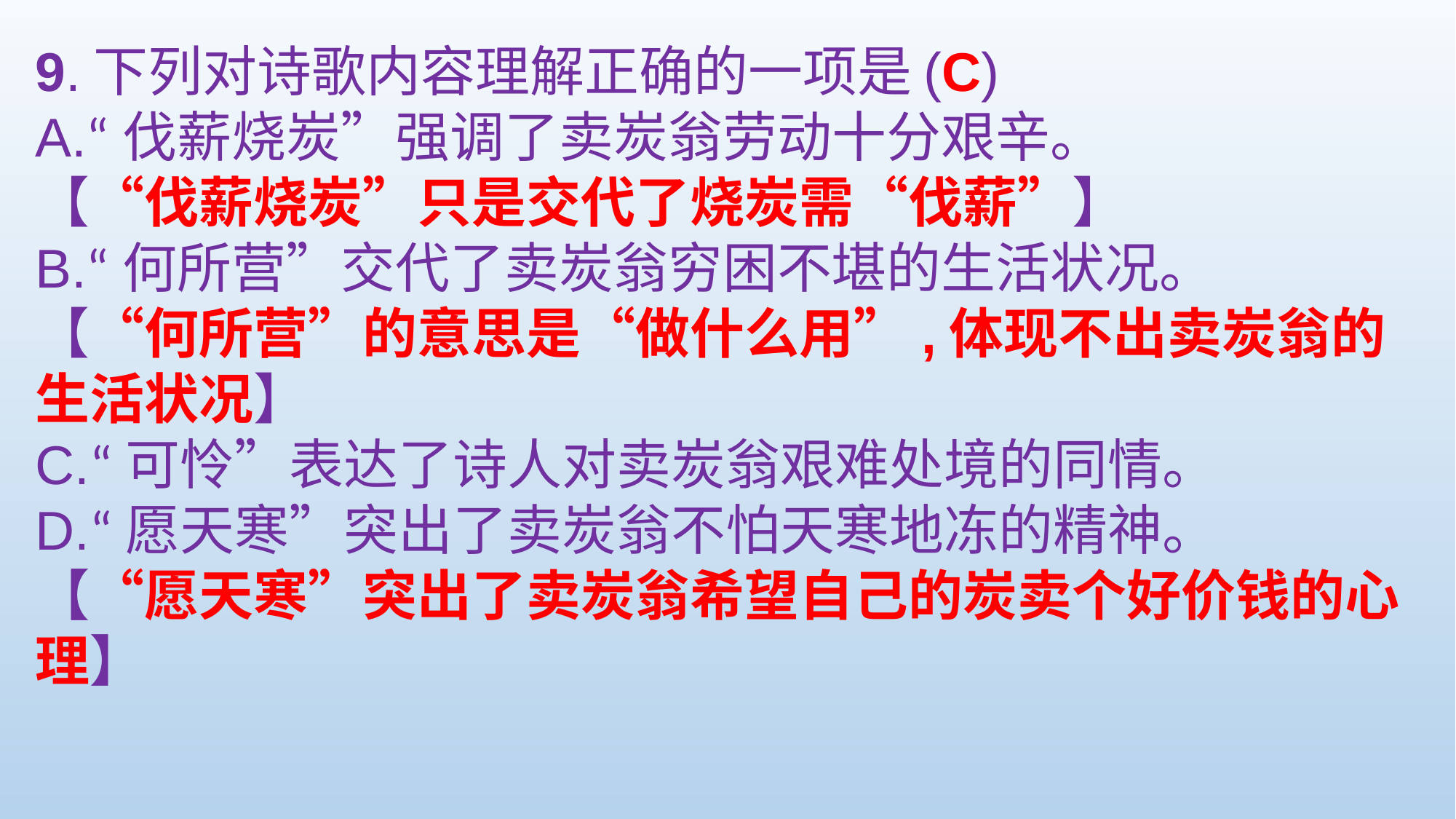

9.下列对诗歌内容理解正确的一项是
A.“伐薪烧炭”强调了卖炭翁劳动十分艰辛。
【“伐薪烧炭”只是交代了烧炭需“伐薪”】
B.“何所营”交代了卖炭翁穷困不堪的生活状况。
【“何所营”的意思是“做什么用”,体现不出卖炭翁的生活状况】
C.“可怜”表达了诗人对卖炭翁艰难处境的同情。
D.“愿天寒”突出了卖炭翁不怕天寒地冻的精神。
【“愿天寒”突出了卖炭翁希望自己的炭卖个好价钱的心理】
(C)